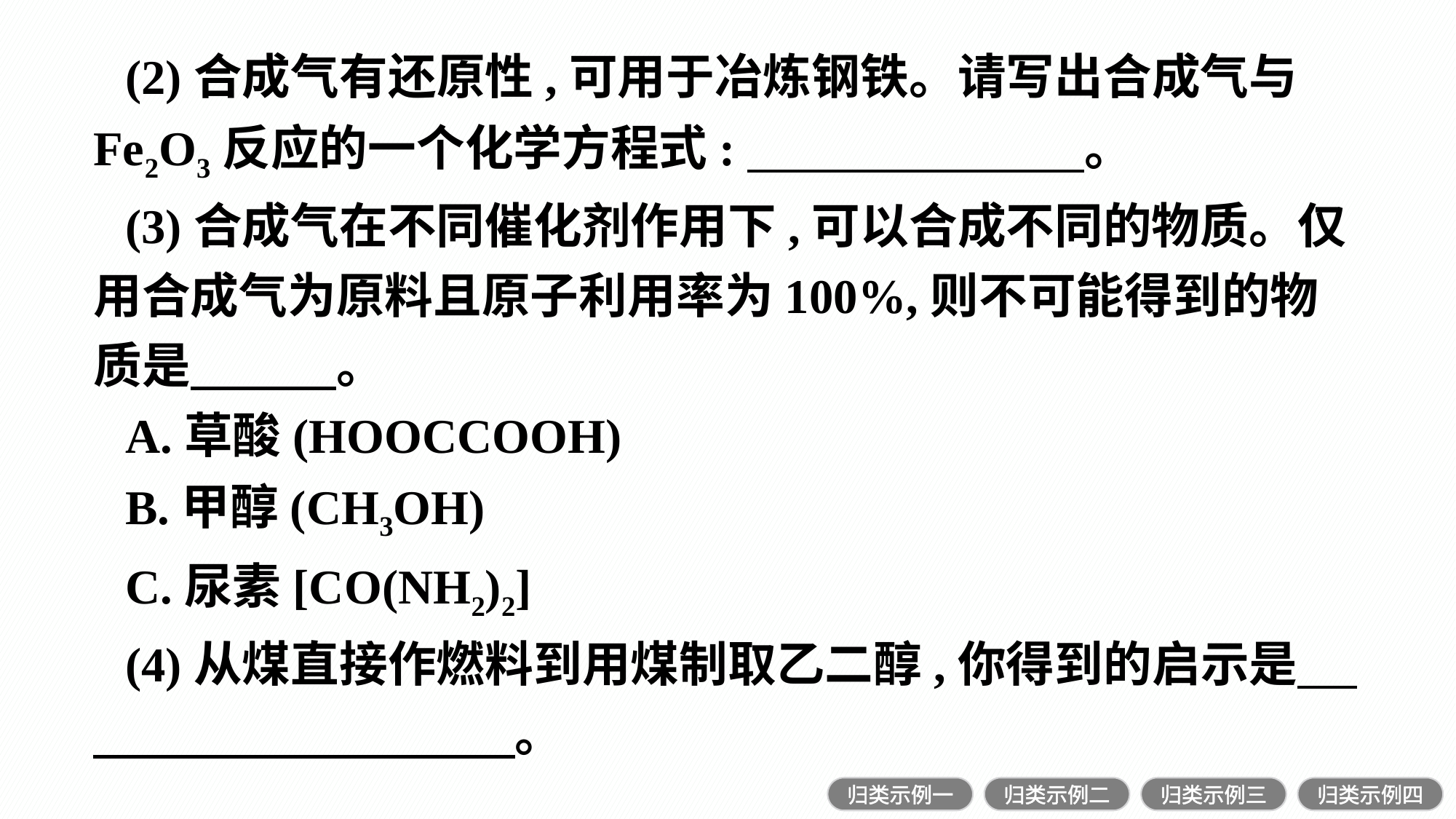

(2)合成气有还原性,可用于冶炼钢铁。请写出合成气与Fe2O3反应的一个化学方程式:　                          。
(3)合成气在不同催化剂作用下,可以合成不同的物质。仅用合成气为原料且原子利用率为100%,则不可能得到的物质是　　　。
A.草酸(HOOCCOOH)
B.甲醇(CH3OH)
C.尿素[CO(NH2)2]
(4)从煤直接作燃料到用煤制取乙二醇,你得到的启示是　                                        。